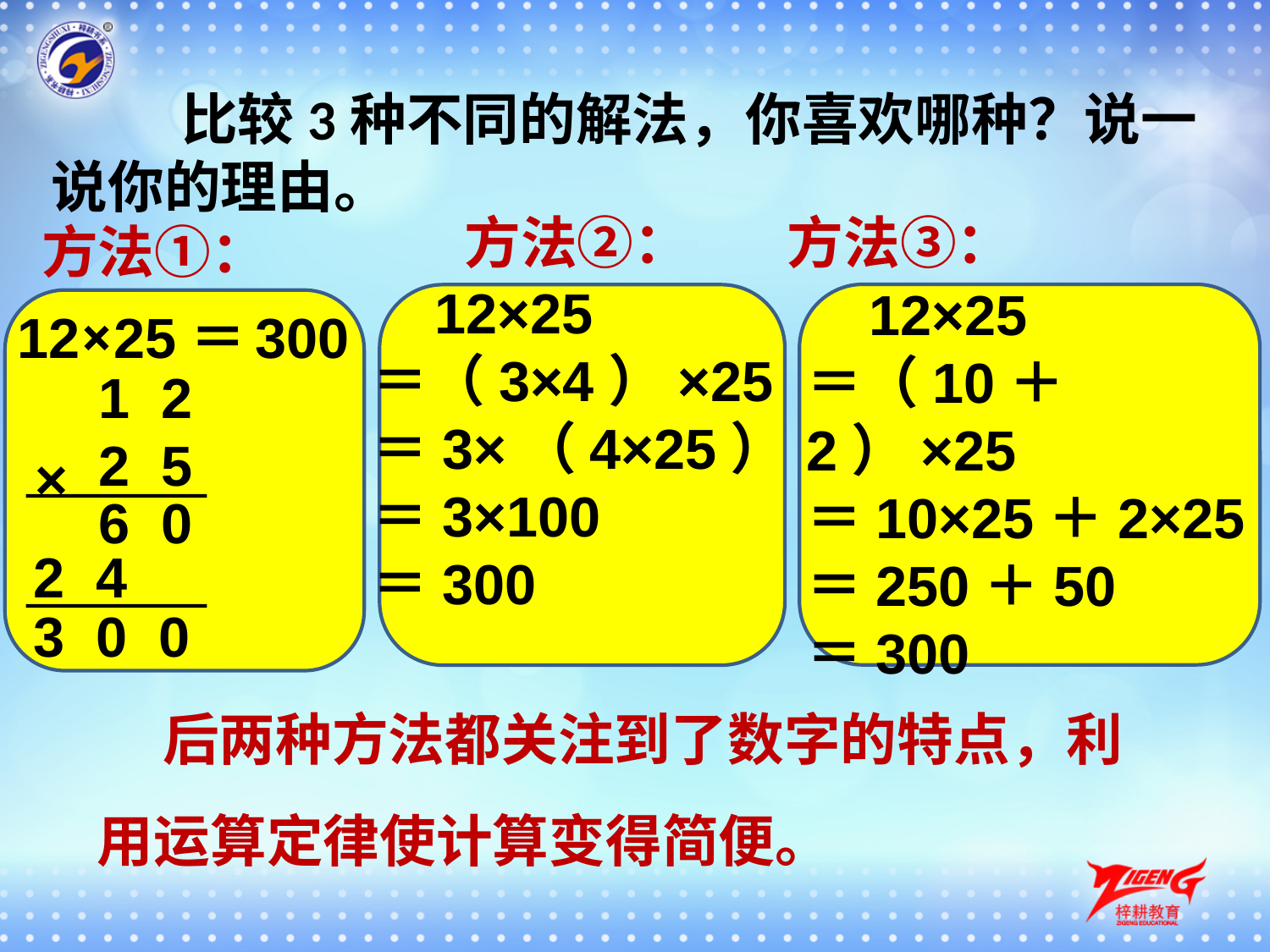

比较3种不同的解法，你喜欢哪种？说一说你的理由。
方法②：
方法③：
方法①：
    12×25
＝（3×4）×25
＝3×（4×25）
＝3×100
＝300
    12×25
＝（10＋2）×25
＝10×25＋2×25
＝250＋50
＝300

12×25＝
300
1  2
2  5
×
6  0

2  4
3  0  0

    后两种方法都关注到了数字的特点，利用运算定律使计算变得简便。